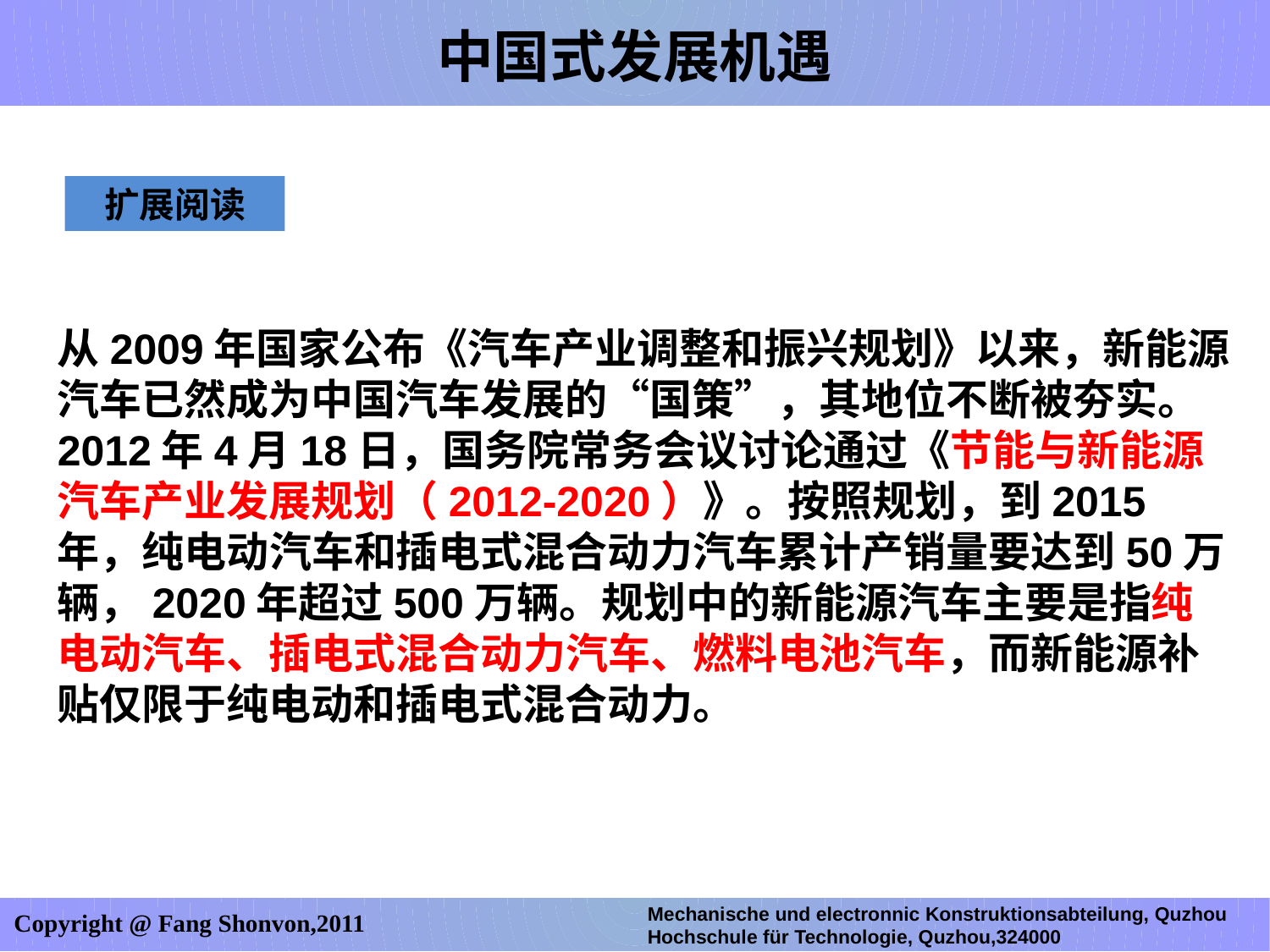

中国式发展机遇
扩展阅读
从2009年国家公布《汽车产业调整和振兴规划》以来，新能源汽车已然成为中国汽车发展的“国策”，其地位不断被夯实。2012年4月18日，国务院常务会议讨论通过《节能与新能源汽车产业发展规划（2012-2020）》。按照规划，到2015年，纯电动汽车和插电式混合动力汽车累计产销量要达到50万辆，2020年超过500万辆。规划中的新能源汽车主要是指纯电动汽车、插电式混合动力汽车、燃料电池汽车，而新能源补贴仅限于纯电动和插电式混合动力。
Mechanische und electronnic Konstruktionsabteilung, Quzhou Hochschule für Technologie, Quzhou,324000

Copyright @ Fang Shonvon,2011